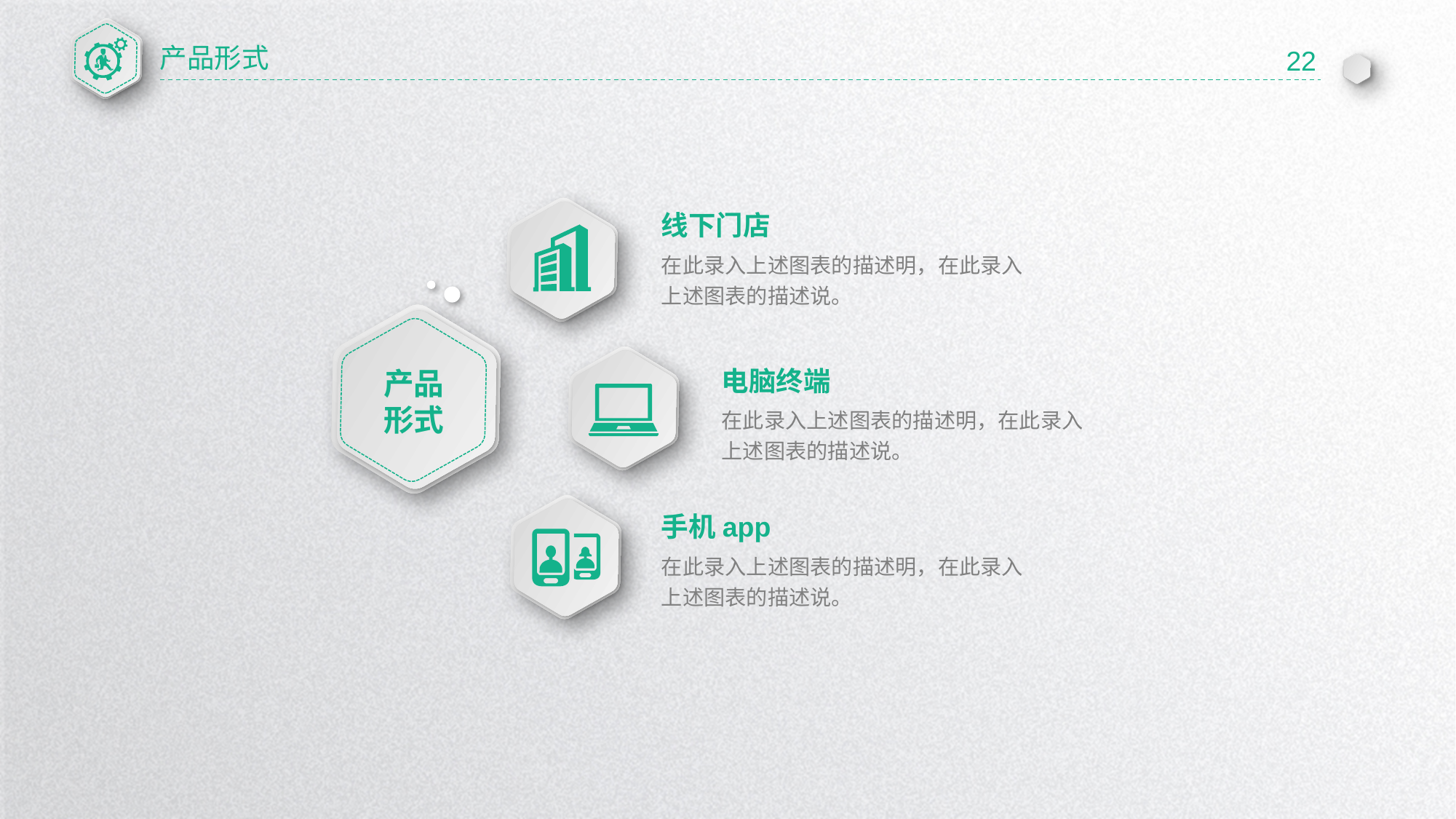

产品形式

22

线下门店

在此录入上述图表的描述明，在此录入上述图表的描述说。

电脑终端
产品
形式

在此录入上述图表的描述明，在此录入上述图表的描述说。

手机app

在此录入上述图表的描述明，在此录入上述图表的描述说。